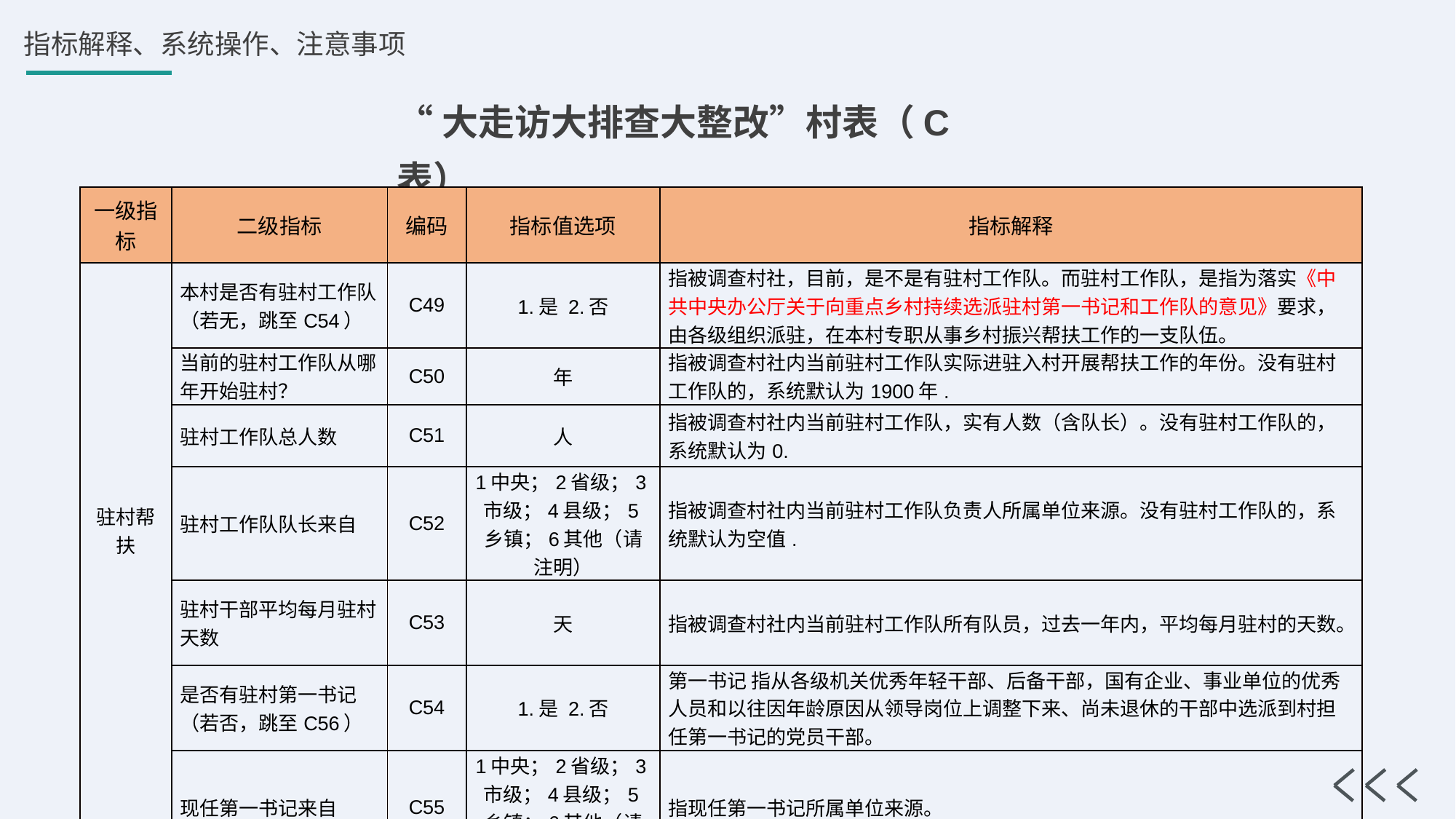

“大走访大排查大整改”村表（C表）
| 一级指标 | 二级指标 | 编码 | 指标值选项 | 指标解释 |
| --- | --- | --- | --- | --- |
| 驻村帮扶 | 本村是否有驻村工作队（若无，跳至C54） | C49 | 1.是 2.否 | 指被调查村社，目前，是不是有驻村工作队。而驻村工作队，是指为落实《中共中央办公厅关于向重点乡村持续选派驻村第一书记和工作队的意见》要求，由各级组织派驻，在本村专职从事乡村振兴帮扶工作的一支队伍。 |
|  | 当前的驻村工作队从哪年开始驻村？ | C50 | 年 | 指被调查村社内当前驻村工作队实际进驻入村开展帮扶工作的年份。没有驻村工作队的，系统默认为1900年. |
|  | 驻村工作队总人数 | C51 | 人 | 指被调查村社内当前驻村工作队，实有人数（含队长）。没有驻村工作队的，系统默认为0. |
|  | 驻村工作队队长来自 | C52 | 1中央；2省级；3市级；4县级；5乡镇；6其他（请注明） | 指被调查村社内当前驻村工作队负责人所属单位来源。没有驻村工作队的，系统默认为空值. |
|  | 驻村干部平均每月驻村天数 | C53 | 天 | 指被调查村社内当前驻村工作队所有队员，过去一年内，平均每月驻村的天数。 |
|  | 是否有驻村第一书记（若否，跳至C56） | C54 | 1.是 2.否 | 第一书记 指从各级机关优秀年轻干部、后备干部，国有企业、事业单位的优秀人员和以往因年龄原因从领导岗位上调整下来、尚未退休的干部中选派到村担任第一书记的党员干部。 |
|  | 现任第一书记来自 | C55 | 1中央；2省级；3市级；4县级；5乡镇；6其他（请注明） | 指现任第一书记所属单位来源。 |